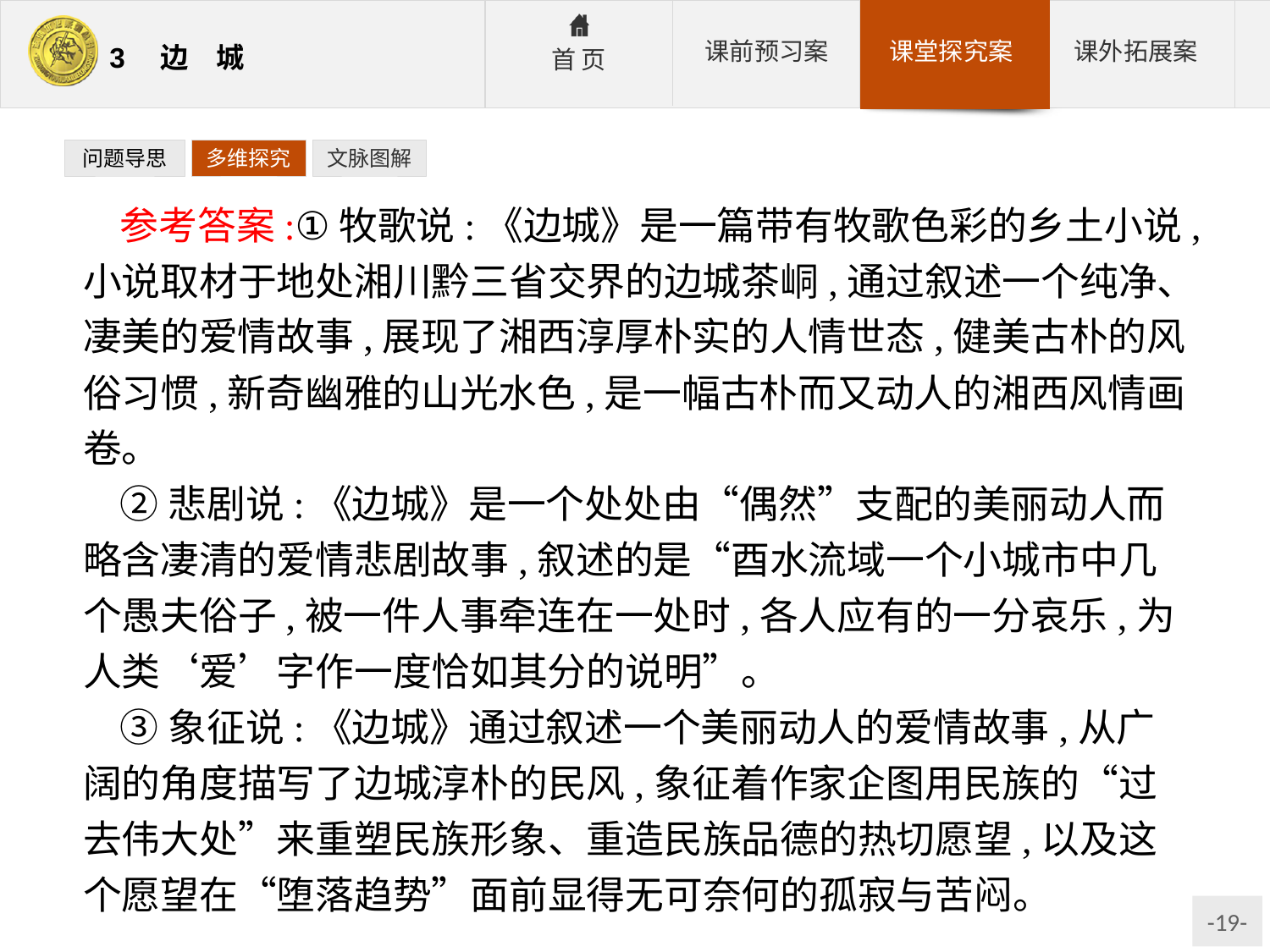

问题导思
多维探究
文脉图解
参考答案:①牧歌说:《边城》是一篇带有牧歌色彩的乡土小说,小说取材于地处湘川黔三省交界的边城茶峒,通过叙述一个纯净、凄美的爱情故事,展现了湘西淳厚朴实的人情世态,健美古朴的风俗习惯,新奇幽雅的山光水色,是一幅古朴而又动人的湘西风情画卷。
②悲剧说:《边城》是一个处处由“偶然”支配的美丽动人而略含凄清的爱情悲剧故事,叙述的是“酉水流域一个小城市中几个愚夫俗子,被一件人事牵连在一处时,各人应有的一分哀乐,为人类‘爱’字作一度恰如其分的说明”。
③象征说:《边城》通过叙述一个美丽动人的爱情故事,从广阔的角度描写了边城淳朴的民风,象征着作家企图用民族的“过去伟大处”来重塑民族形象、重造民族品德的热切愿望,以及这个愿望在“堕落趋势”面前显得无可奈何的孤寂与苦闷。